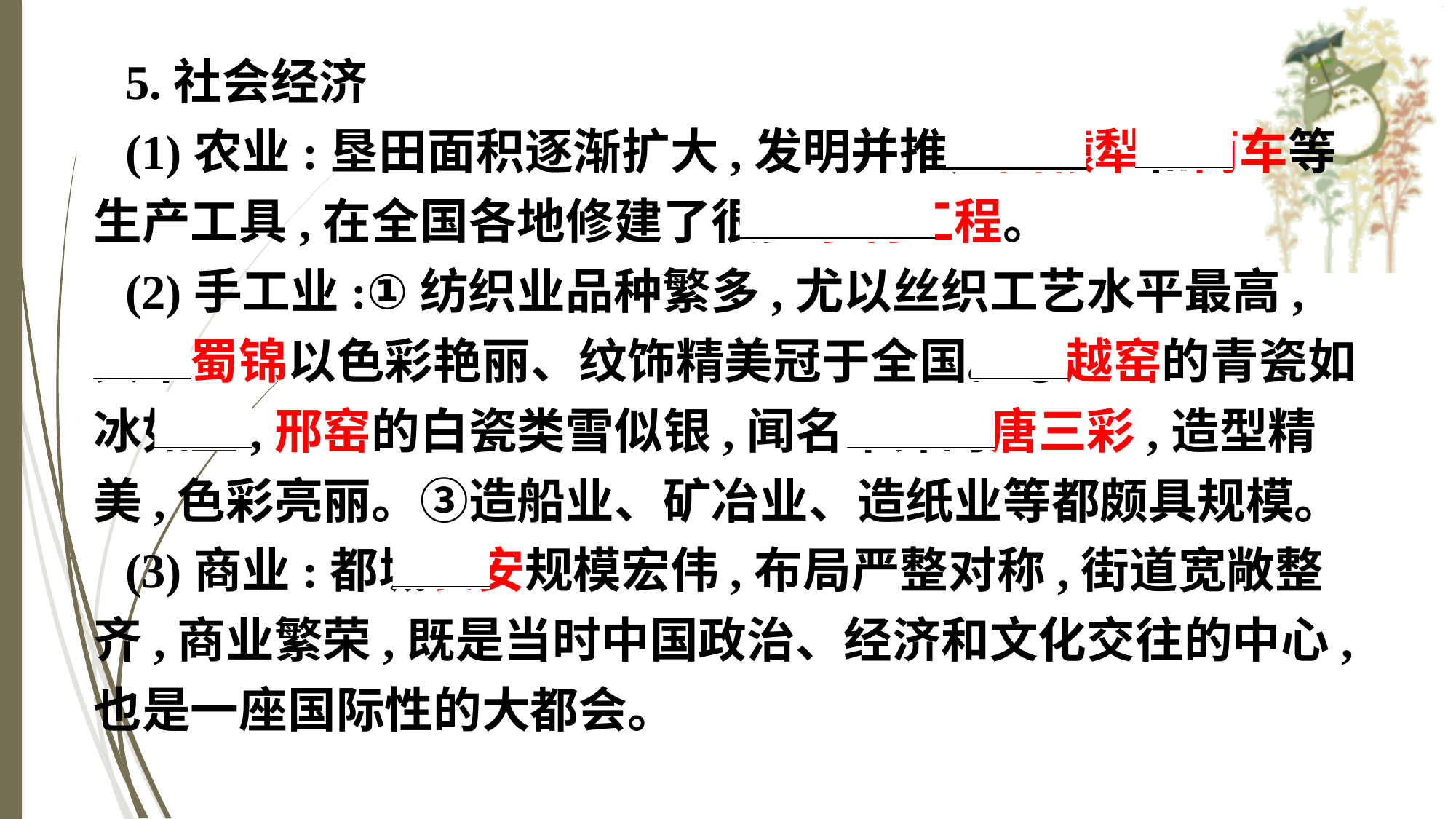

5.社会经济
(1)农业:垦田面积逐渐扩大,发明并推广曲辕犁和筒车等生产工具,在全国各地修建了很多水利工程。
(2)手工业:①纺织业品种繁多,尤以丝织工艺水平最高,其中蜀锦以色彩艳丽、纹饰精美冠于全国。②越窑的青瓷如冰如玉,邢窑的白瓷类雪似银,闻名中外的唐三彩,造型精美,色彩亮丽。③造船业、矿冶业、造纸业等都颇具规模。
(3)商业:都城长安规模宏伟,布局严整对称,街道宽敞整齐,商业繁荣,既是当时中国政治、经济和文化交往的中心,也是一座国际性的大都会。